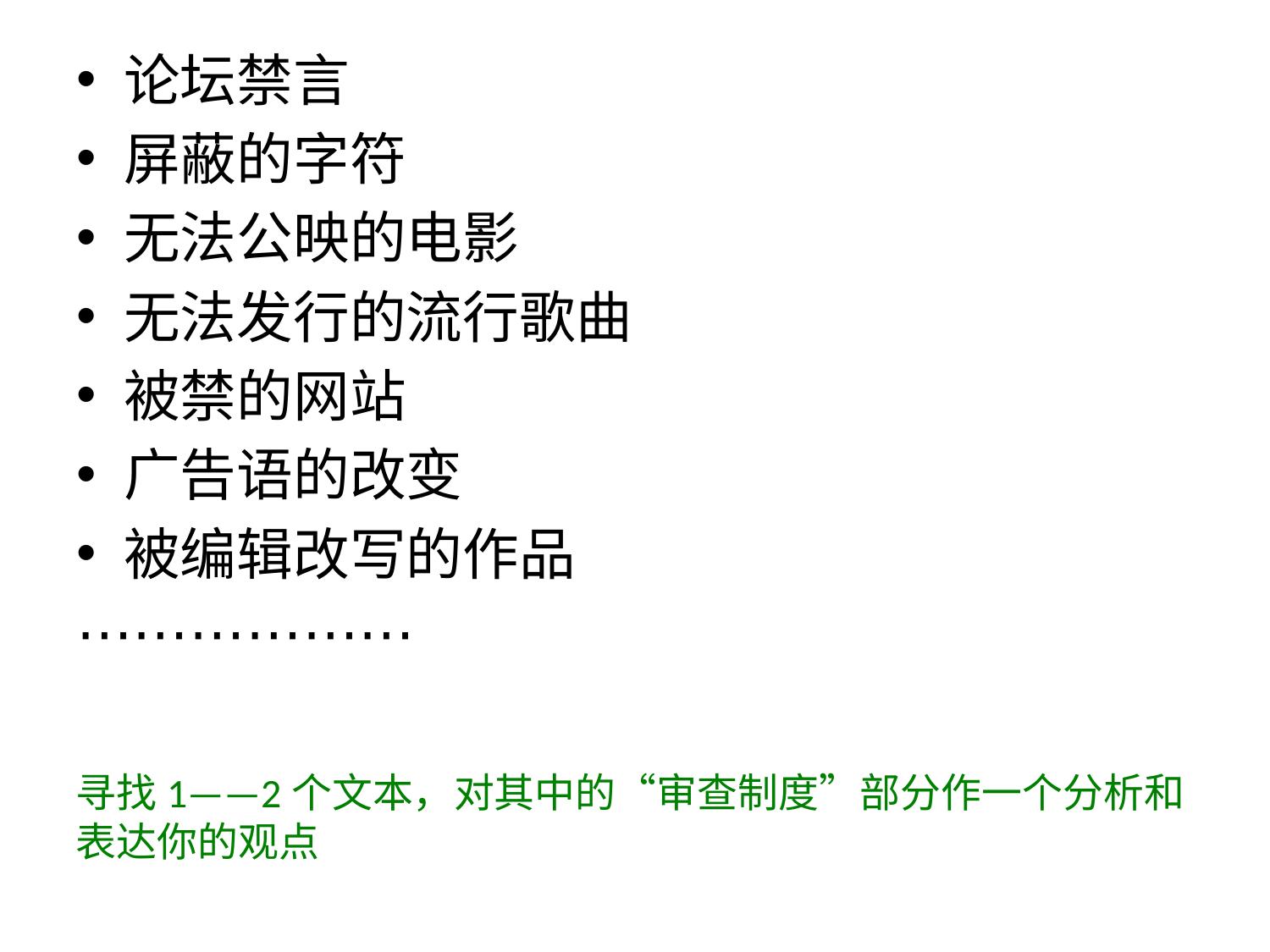

#
论坛禁言
屏蔽的字符
无法公映的电影
无法发行的流行歌曲
被禁的网站
广告语的改变
被编辑改写的作品
⋯⋯⋯⋯⋯⋯
寻找1——2个文本，对其中的“审查制度”部分作一个分析和表达你的观点